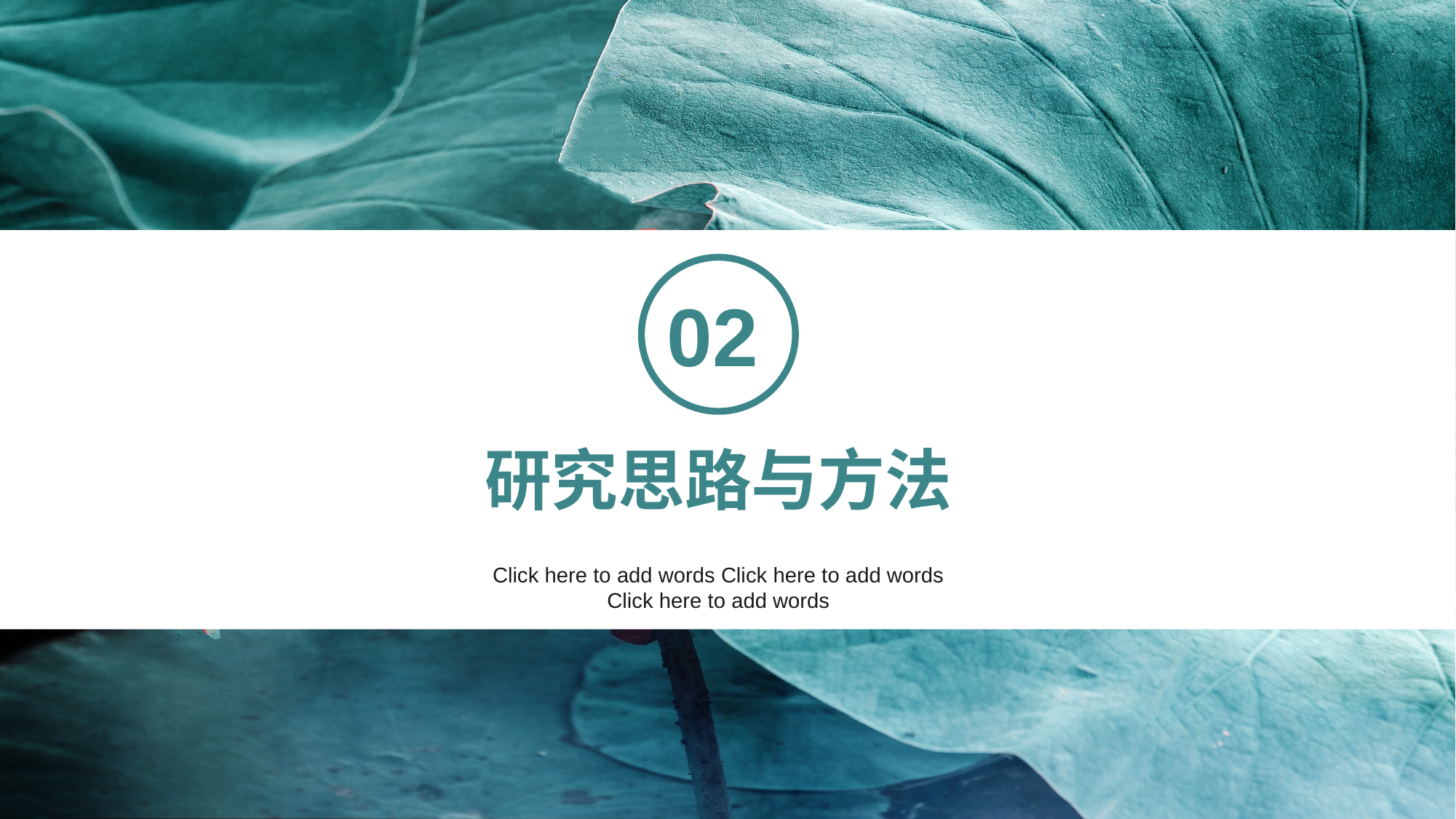

02
研究思路与方法

Click here to add words Click here to add words Click here to add words